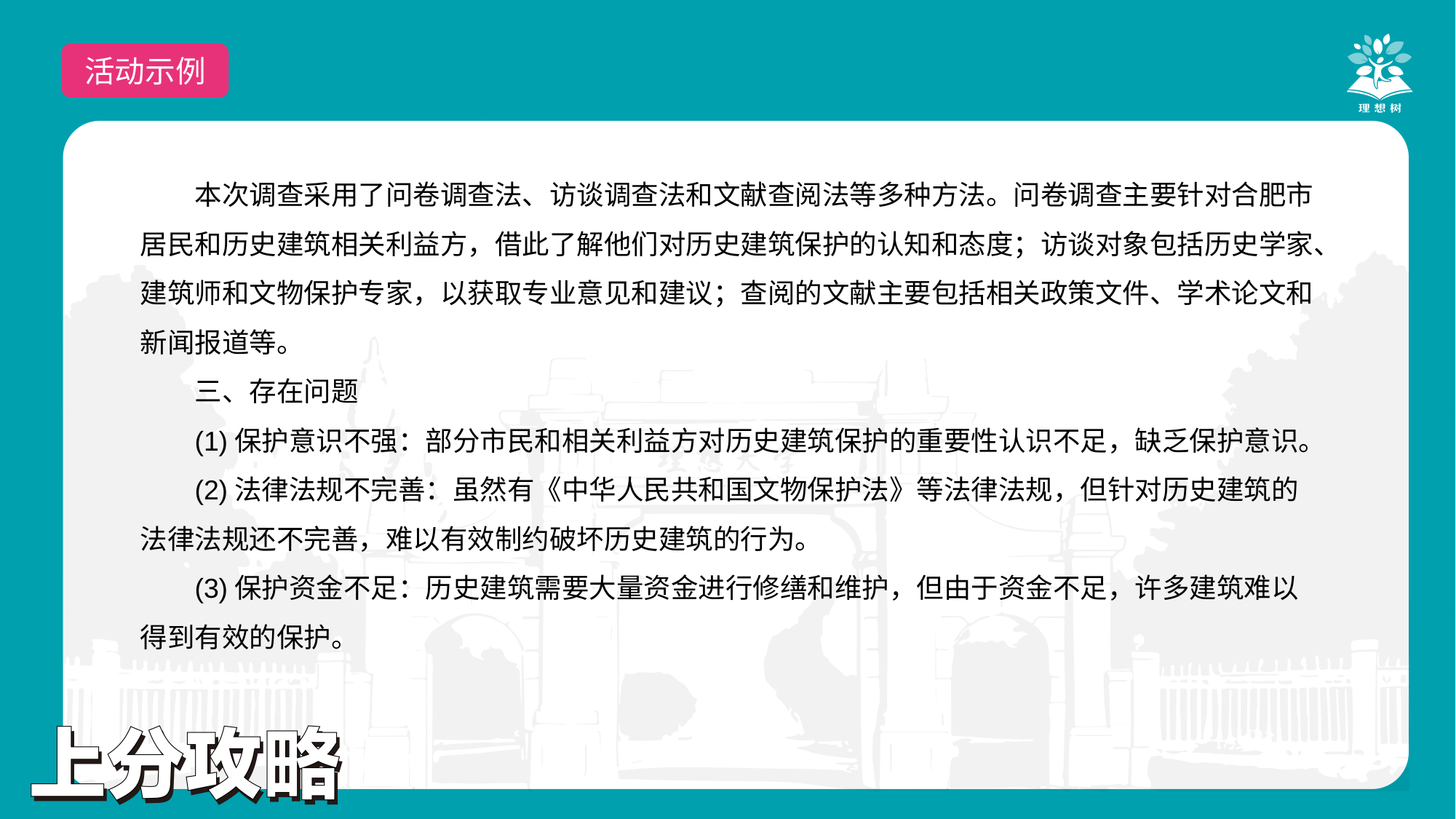

活动示例
本次调查采用了问卷调查法、访谈调查法和文献查阅法等多种方法。问卷调查主要针对合肥市居民和历史建筑相关利益方，借此了解他们对历史建筑保护的认知和态度；访谈对象包括历史学家、建筑师和文物保护专家，以获取专业意见和建议；查阅的文献主要包括相关政策文件、学术论文和新闻报道等。
三、存在问题
(1)保护意识不强：部分市民和相关利益方对历史建筑保护的重要性认识不足，缺乏保护意识。
(2)法律法规不完善：虽然有《中华人民共和国文物保护法》等法律法规，但针对历史建筑的法律法规还不完善，难以有效制约破坏历史建筑的行为。
(3)保护资金不足：历史建筑需要大量资金进行修缮和维护，但由于资金不足，许多建筑难以得到有效的保护。